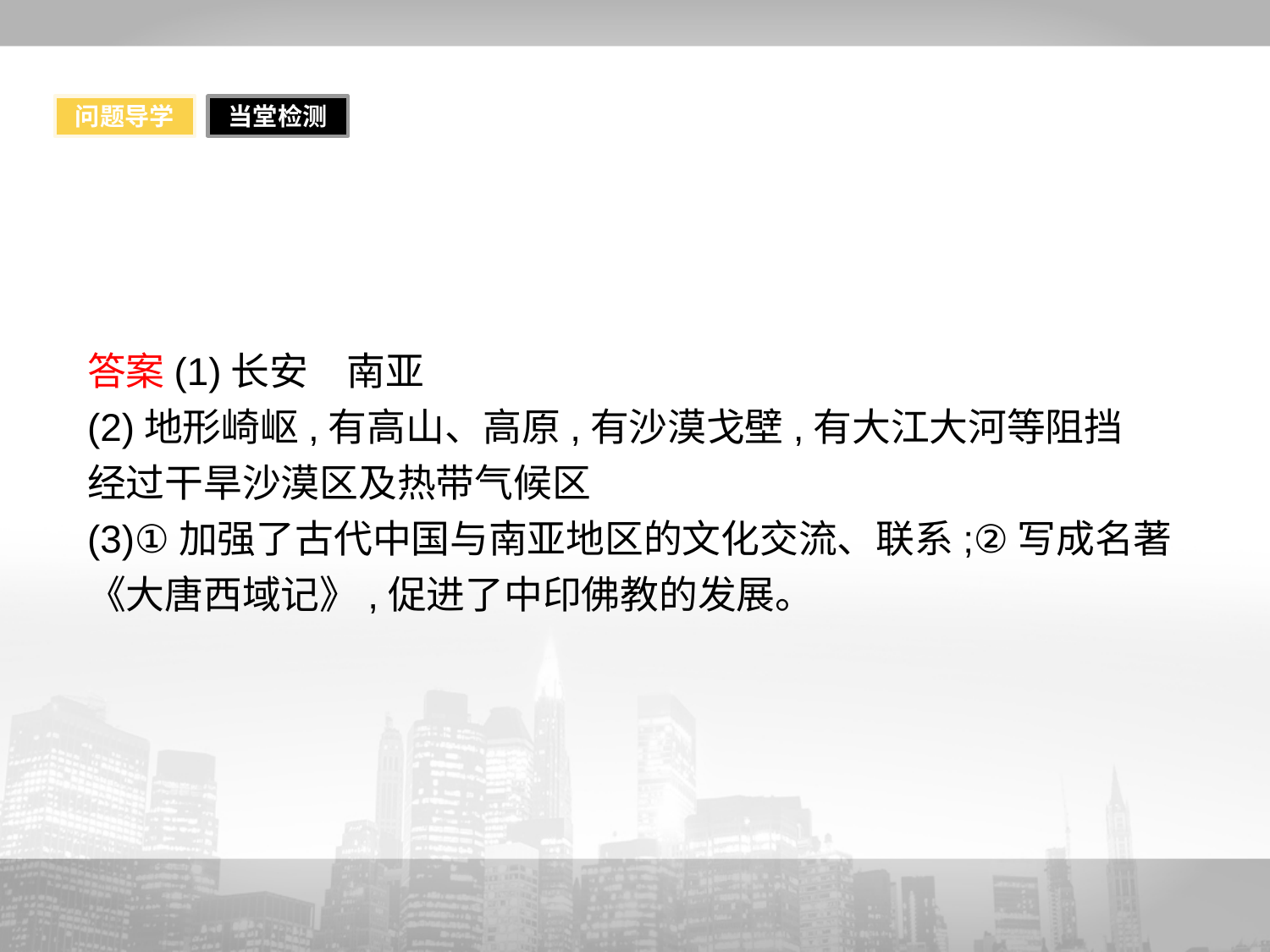

问题导学
当堂检测
答案(1)长安　南亚
(2)地形崎岖,有高山、高原,有沙漠戈壁,有大江大河等阻挡　经过干旱沙漠区及热带气候区
(3)①加强了古代中国与南亚地区的文化交流、联系;②写成名著《大唐西域记》,促进了中印佛教的发展。